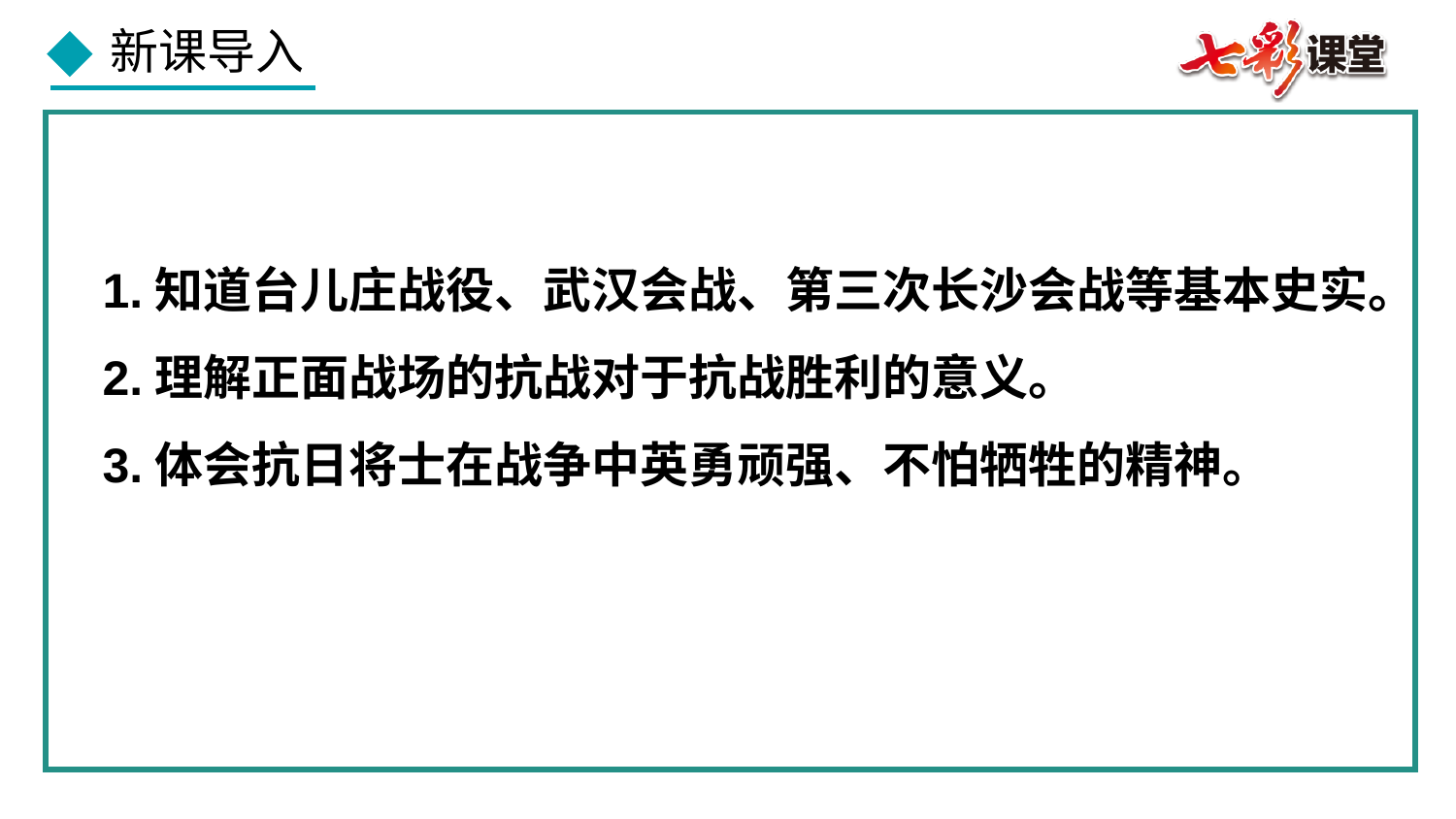

1.知道台儿庄战役、武汉会战、第三次长沙会战等基本史实。
2.理解正面战场的抗战对于抗战胜利的意义。
3.体会抗日将士在战争中英勇顽强、不怕牺牲的精神。